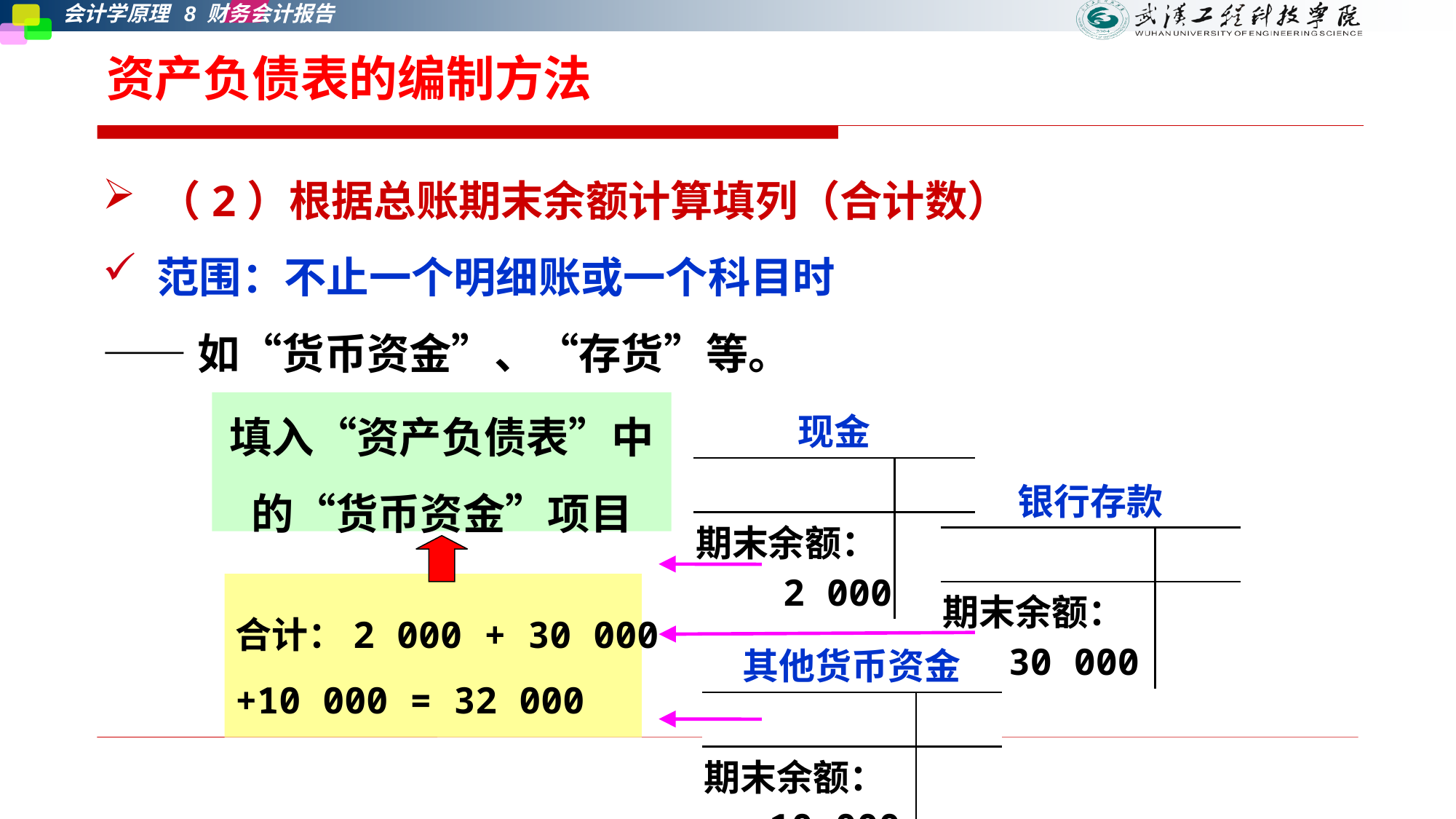

资产负债表的编制方法
（2）根据总账期末余额计算填列（合计数）
范围：不止一个明细账或一个科目时
——如“货币资金”、“存货”等。
填入“资产负债表”中
的“货币资金”项目
| 现金 |  |
| --- | --- |
|  |  |
| 期末余额： 2 000 |  |
| 银行存款 |  |
| --- | --- |
|  |  |
| 期末余额： 30 000 |  |

合计：2 000 + 30 000
+10 000 = 32 000

| 其他货币资金 |  |
| --- | --- |
|  |  |
| 期末余额： 10 000 |  |